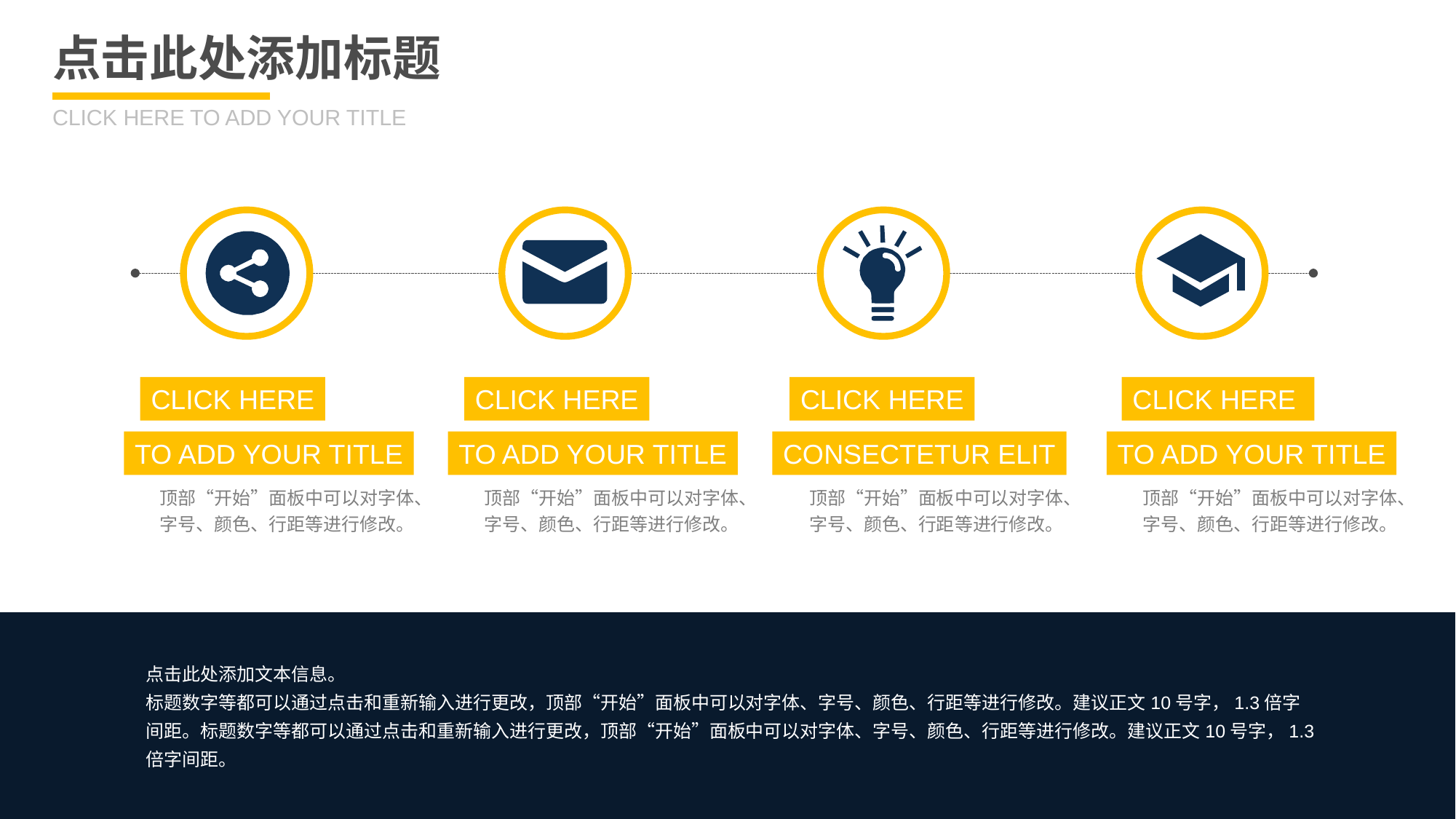

# 点击此处添加标题
CLICK HERE TO ADD YOUR TITLE

CLICK HERE
CLICK HERE
CLICK HERE
CLICK HERE
TO ADD YOUR TITLE
TO ADD YOUR TITLE
CONSECTETUR ELIT
TO ADD YOUR TITLE
顶部“开始”面板中可以对字体、字号、颜色、行距等进行修改。
顶部“开始”面板中可以对字体、字号、颜色、行距等进行修改。
顶部“开始”面板中可以对字体、字号、颜色、行距等进行修改。
顶部“开始”面板中可以对字体、字号、颜色、行距等进行修改。
点击此处添加文本信息。
标题数字等都可以通过点击和重新输入进行更改，顶部“开始”面板中可以对字体、字号、颜色、行距等进行修改。建议正文10号字，1.3倍字间距。标题数字等都可以通过点击和重新输入进行更改，顶部“开始”面板中可以对字体、字号、颜色、行距等进行修改。建议正文10号字，1.3倍字间距。